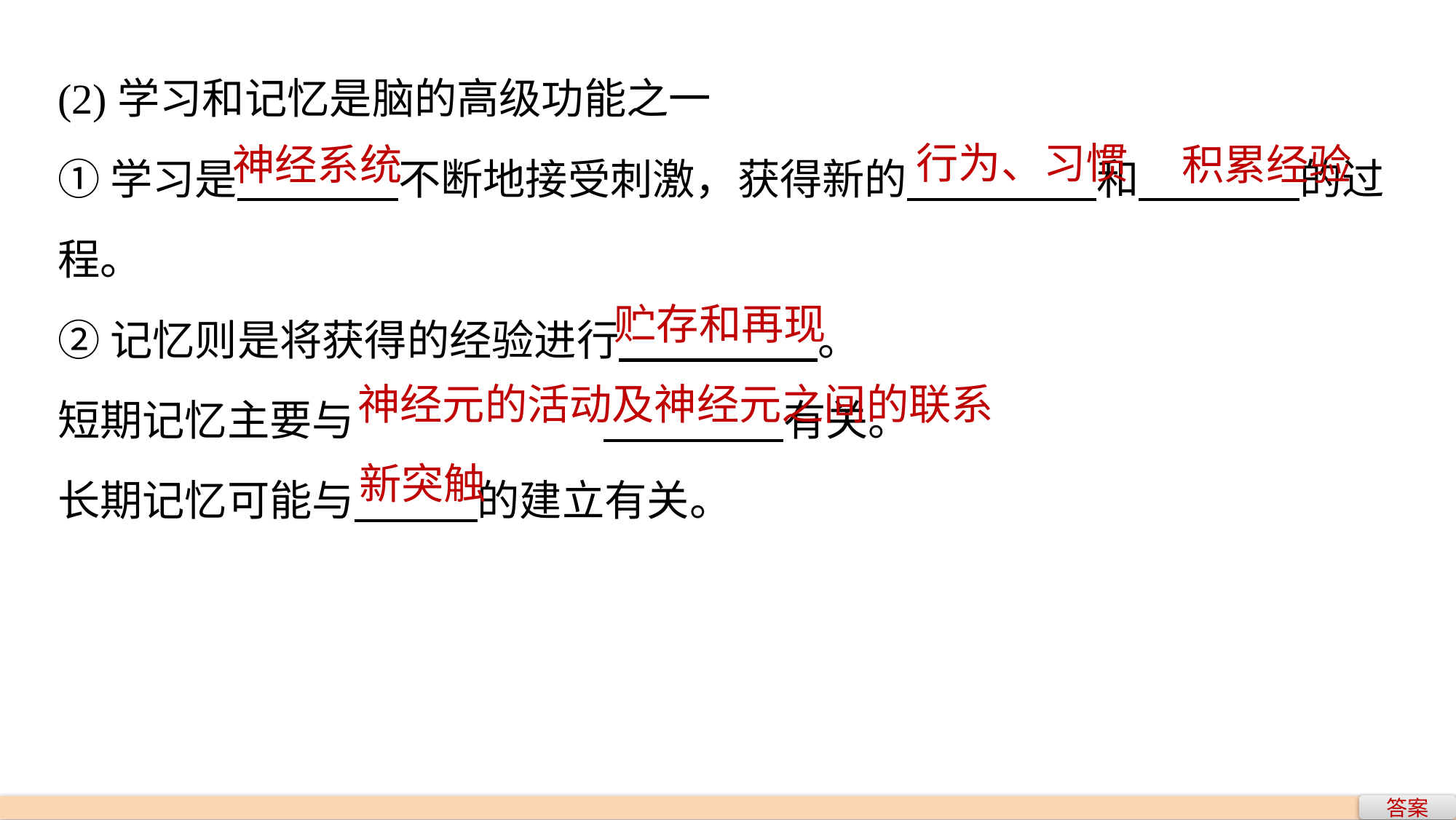

(2)学习和记忆是脑的高级功能之一
①学习是                 不断地接受刺激，获得新的                    和                 的过程。
②记忆则是将获得的经验进行                     。
短期记忆主要与			                   有关。
长期记忆可能与             的建立有关。
行为、习惯
神经系统
积累经验
贮存和再现
神经元的活动及神经元之间的联系
新突触
答案